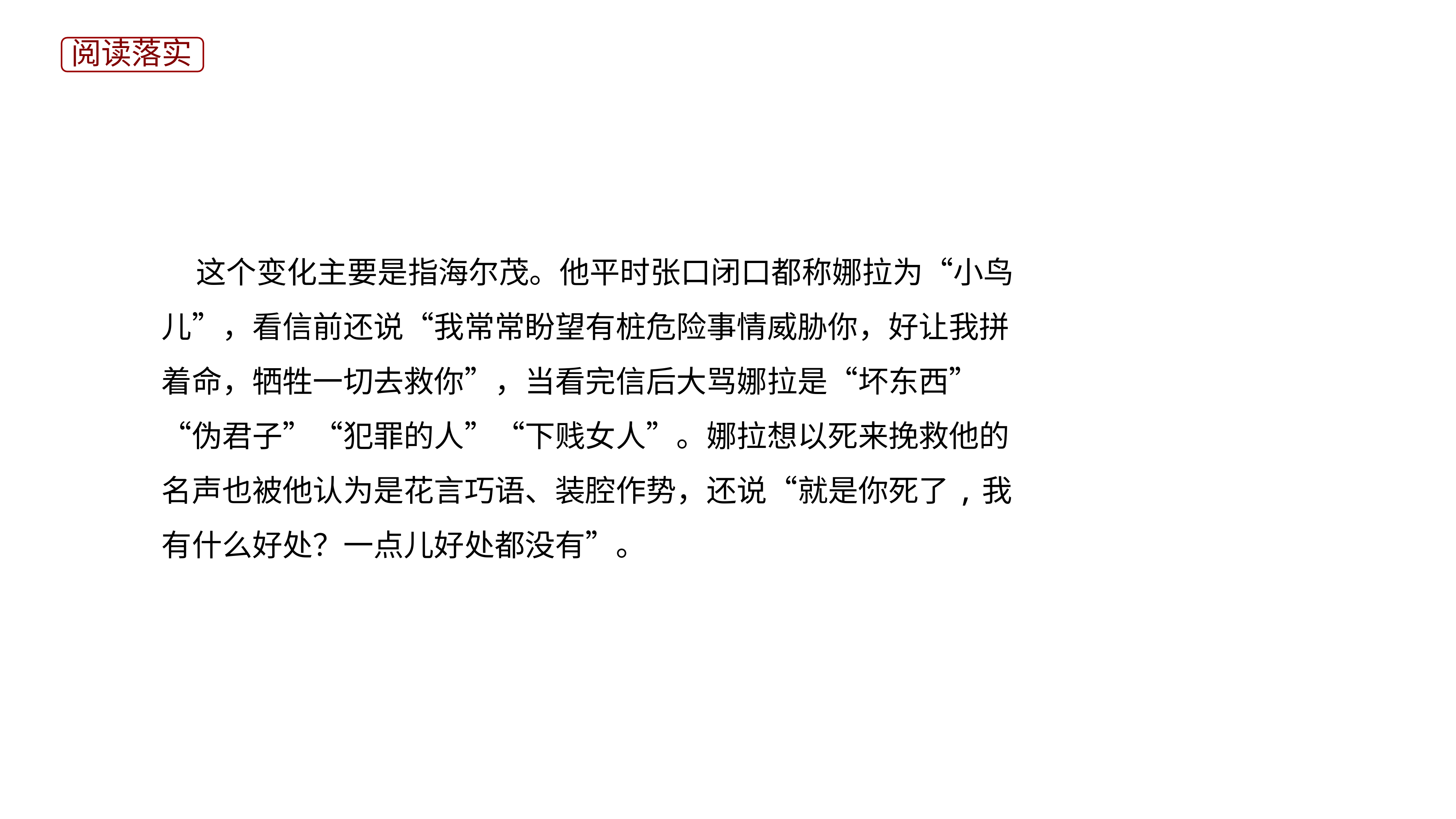

阅读落实

    这个变化主要是指海尔茂。他平时张口闭口都称娜拉为“小鸟儿”，看信前还说“我常常盼望有桩危险事情威胁你，好让我拼着命，牺牲一切去救你”，当看完信后大骂娜拉是“坏东西”“伪君子”“犯罪的人”“下贱女人”。娜拉想以死来挽救他的名声也被他认为是花言巧语、装腔作势，还说“就是你死了,我有什么好处？一点儿好处都没有”。
学科网原创